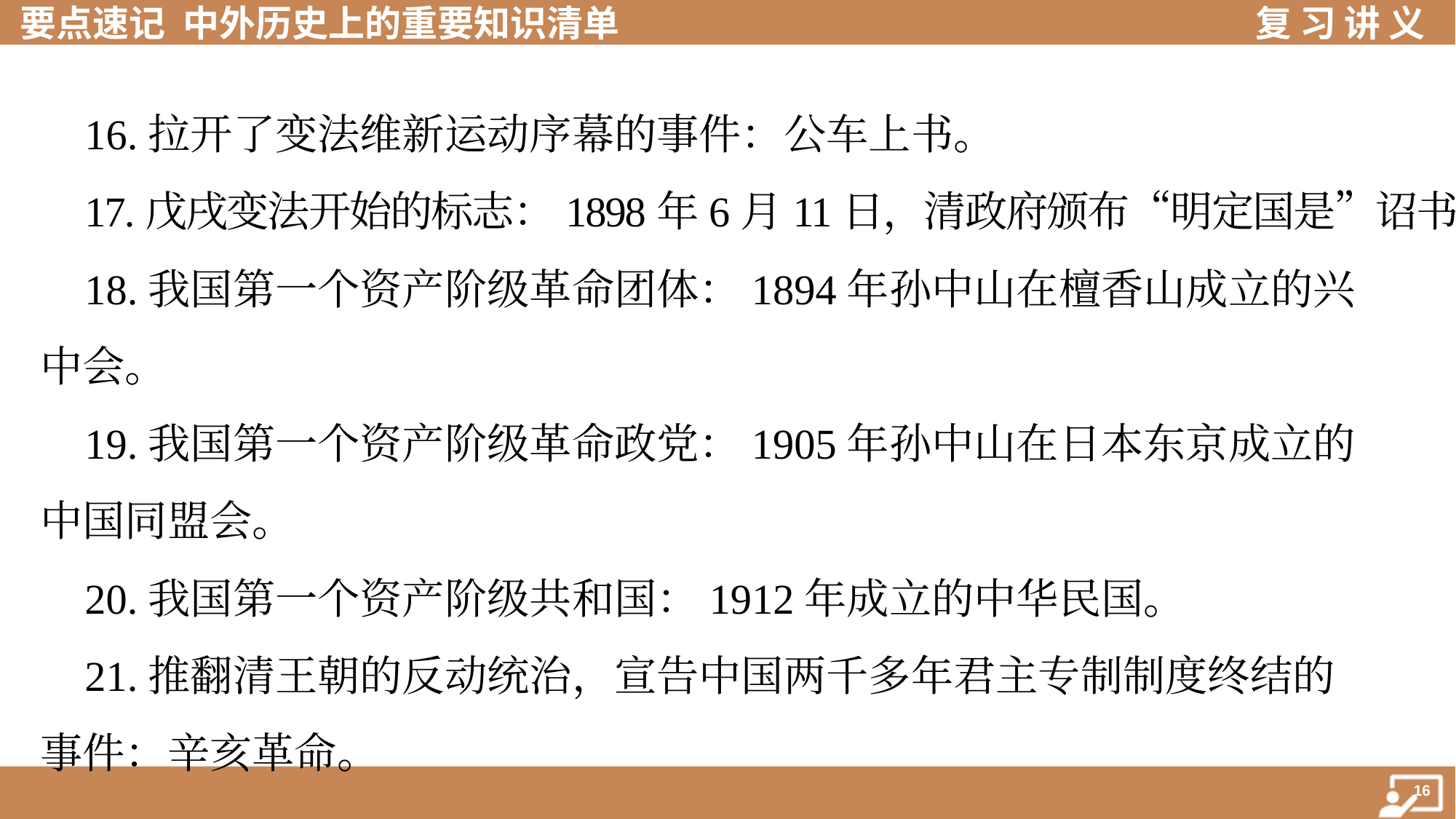

16.拉开了变法维新运动序幕的事件：公车上书。
    17.戊戌变法开始的标志：1898年6月11日，清政府颁布“明定国是”诏书。
    18.我国第一个资产阶级革命团体：1894年孙中山在檀香山成立的兴
中会。
    19.我国第一个资产阶级革命政党：1905年孙中山在日本东京成立的
中国同盟会。
    20.我国第一个资产阶级共和国：1912年成立的中华民国。
    21.推翻清王朝的反动统治，宣告中国两千多年君主专制制度终结的
事件：辛亥革命。